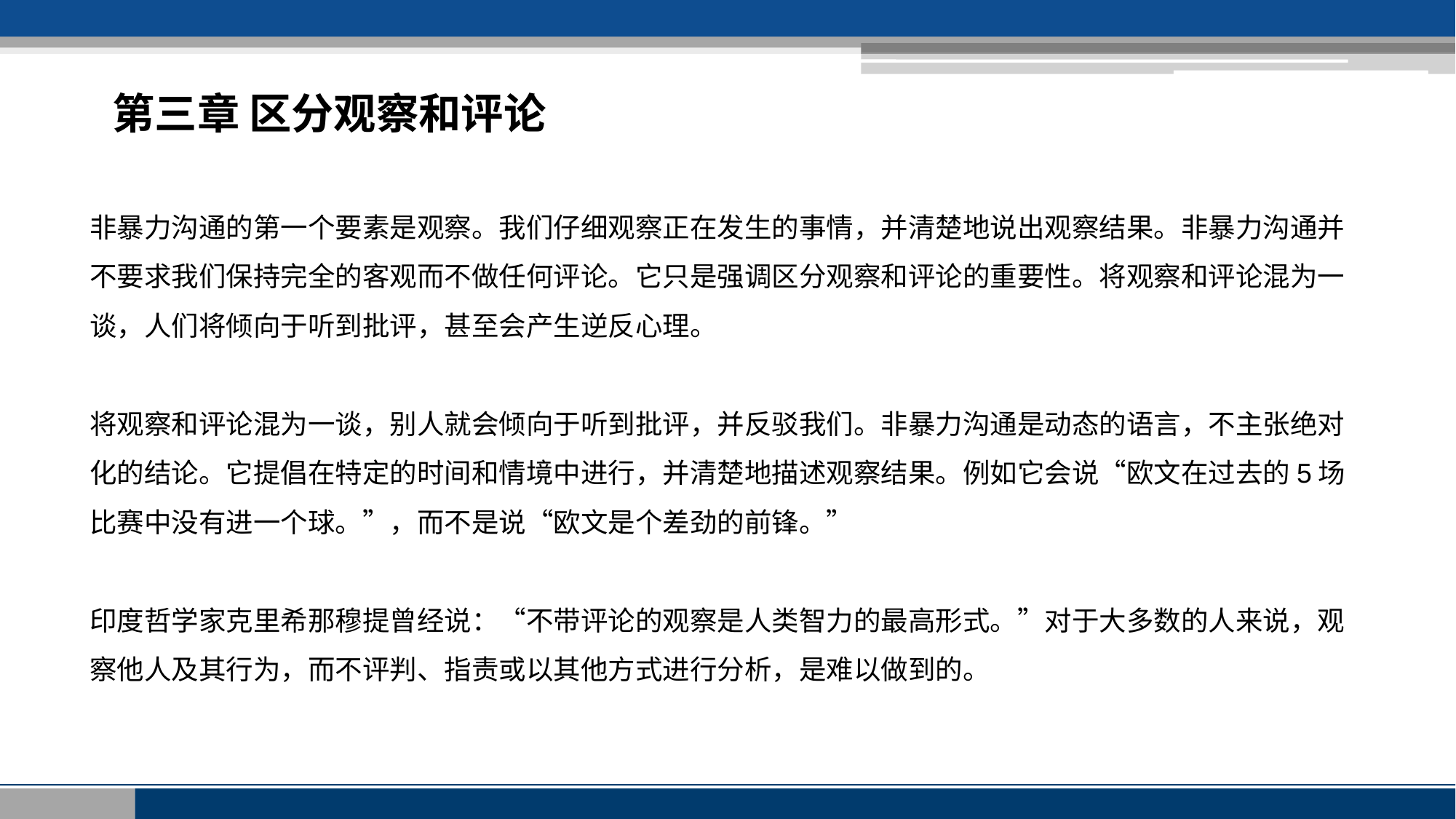

第三章 区分观察和评论
非暴力沟通的第一个要素是观察。我们仔细观察正在发生的事情，并清楚地说出观察结果。非暴力沟通并不要求我们保持完全的客观而不做任何评论。它只是强调区分观察和评论的重要性。将观察和评论混为一谈，人们将倾向于听到批评，甚至会产生逆反心理。

将观察和评论混为一谈，别人就会倾向于听到批评，并反驳我们。非暴力沟通是动态的语言，不主张绝对化的结论。它提倡在特定的时间和情境中进行，并清楚地描述观察结果。例如它会说“欧文在过去的5场比赛中没有进一个球。”，而不是说“欧文是个差劲的前锋。”

印度哲学家克里希那穆提曾经说：“不带评论的观察是人类智力的最高形式。”对于大多数的人来说，观察他人及其行为，而不评判、指责或以其他方式进行分析，是难以做到的。